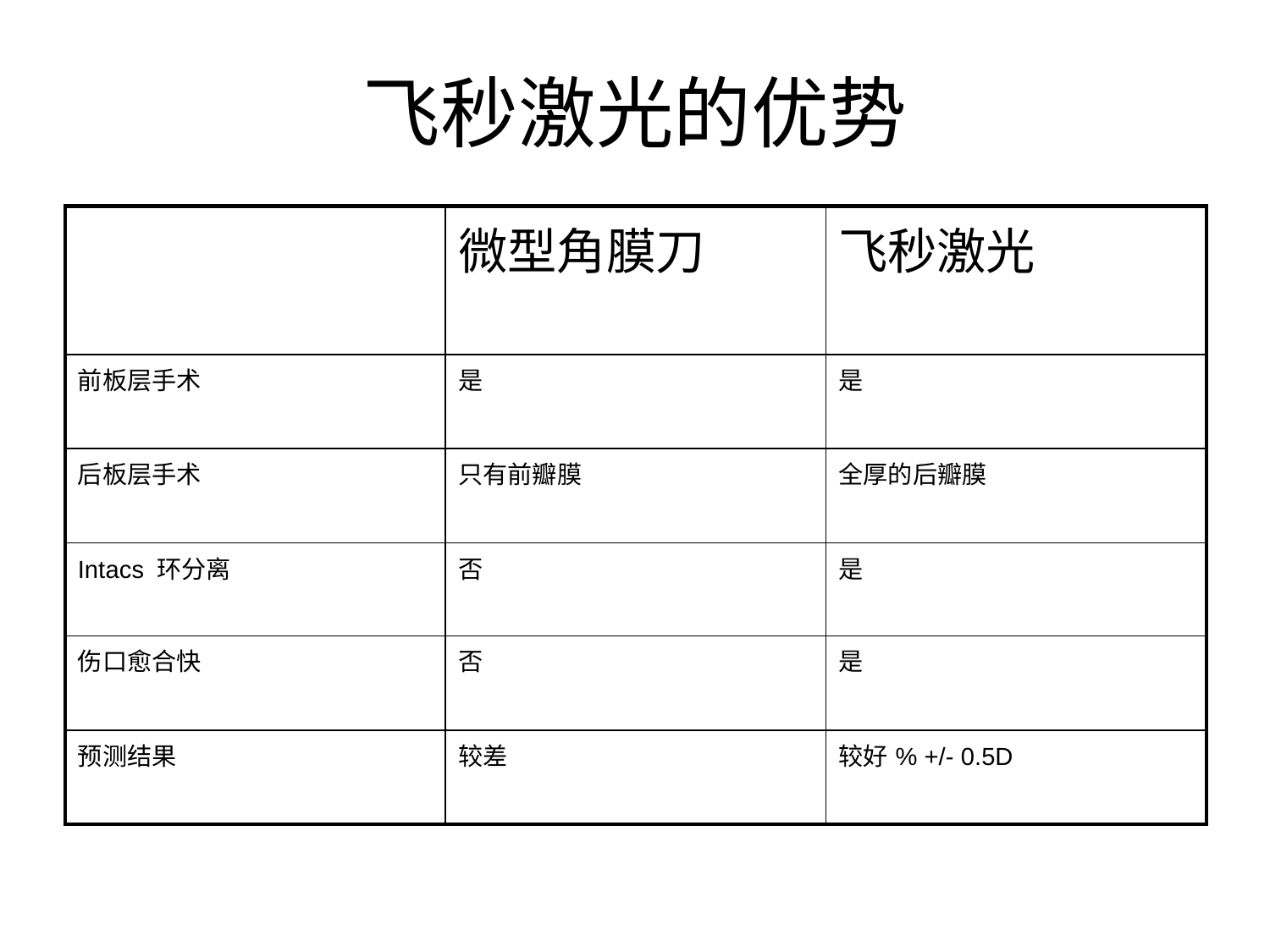

# 飞秒激光的优势
|  | 微型角膜刀 | 飞秒激光 |
| --- | --- | --- |
| 前板层手术 | 是 | 是 |
| 后板层手术 | 只有前瓣膜 | 全厚的后瓣膜 |
| Intacs 环分离 | 否 | 是 |
| 伤口愈合快 | 否 | 是 |
| 预测结果 | 较差 | 较好% +/- 0.5D |